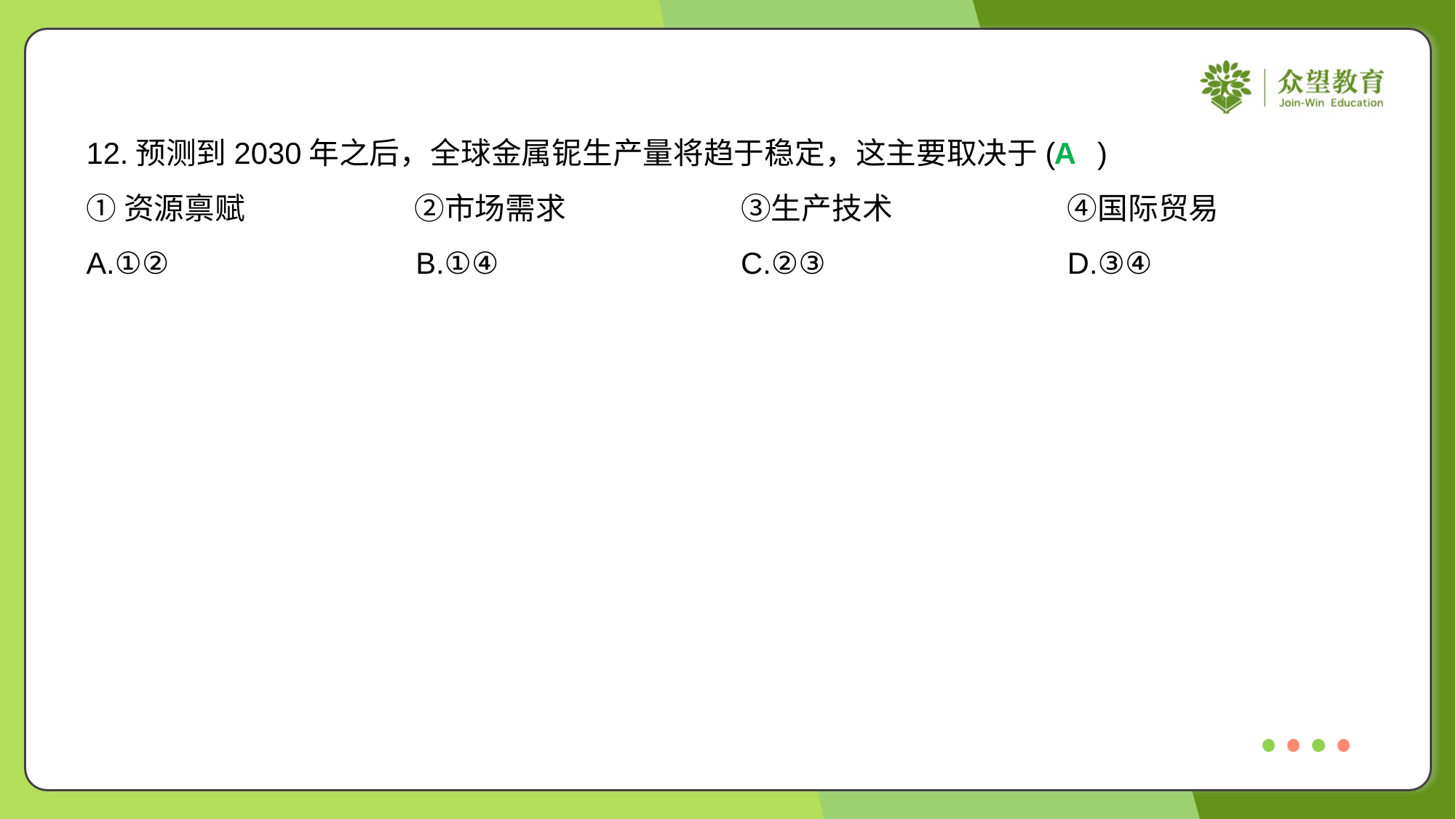

12.预测到2030年之后，全球金属铌生产量将趋于稳定，这主要取决于(     )
A
①资源禀赋	②市场需求	③生产技术	④国际贸易
A.①②	B.①④	C.②③	D.③④